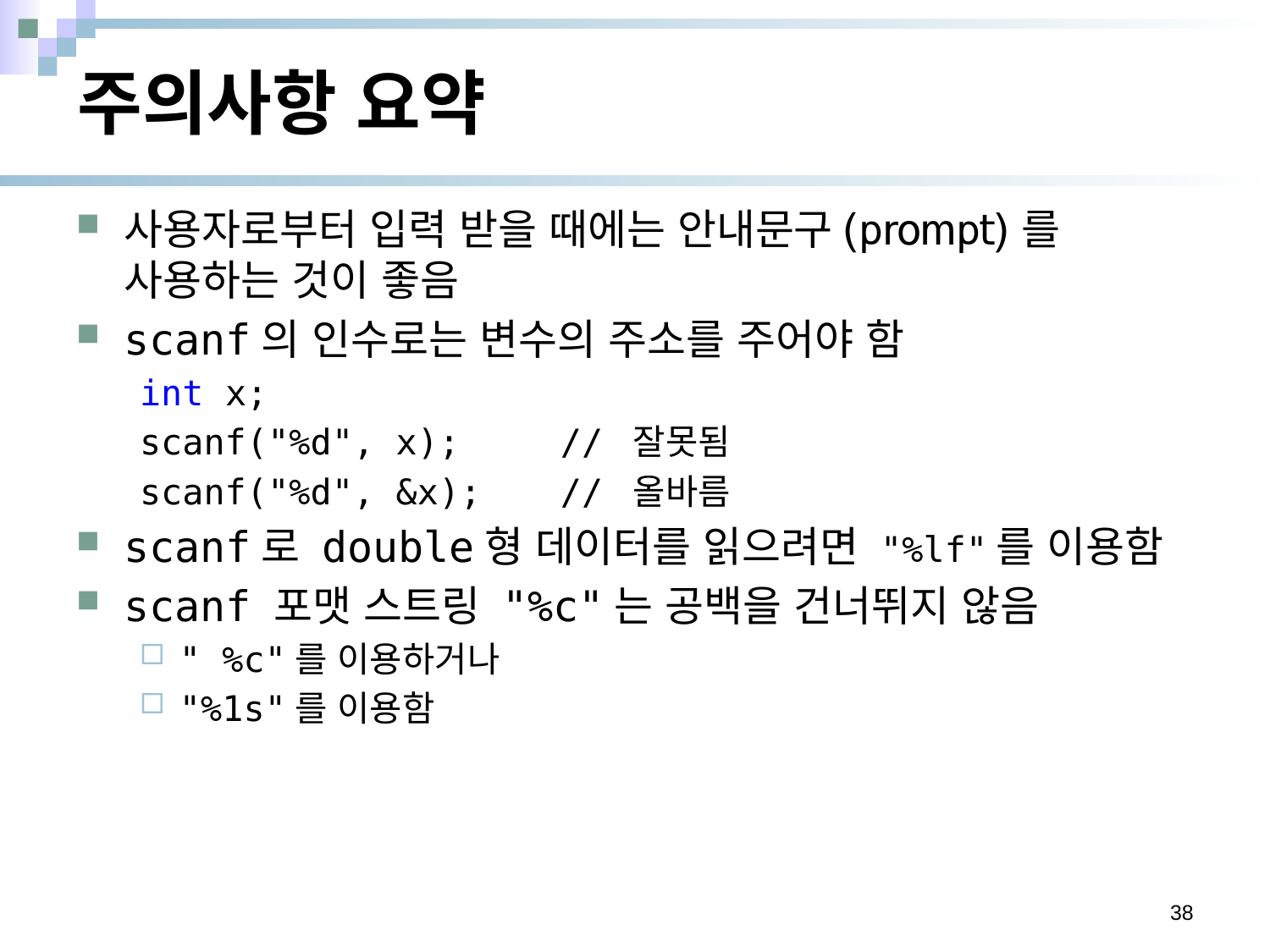

# 주의사항 요약
사용자로부터 입력 받을 때에는 안내문구(prompt)를 사용하는 것이 좋음
scanf의 인수로는 변수의 주소를 주어야 함
int x;
scanf("%d", x); 	// 잘못됨
scanf("%d", &x);	// 올바름
scanf로 double형 데이터를 읽으려면 "%lf"를 이용함
scanf 포맷 스트링 "%c"는 공백을 건너뛰지 않음
" %c"를 이용하거나
"%1s"를 이용함
38